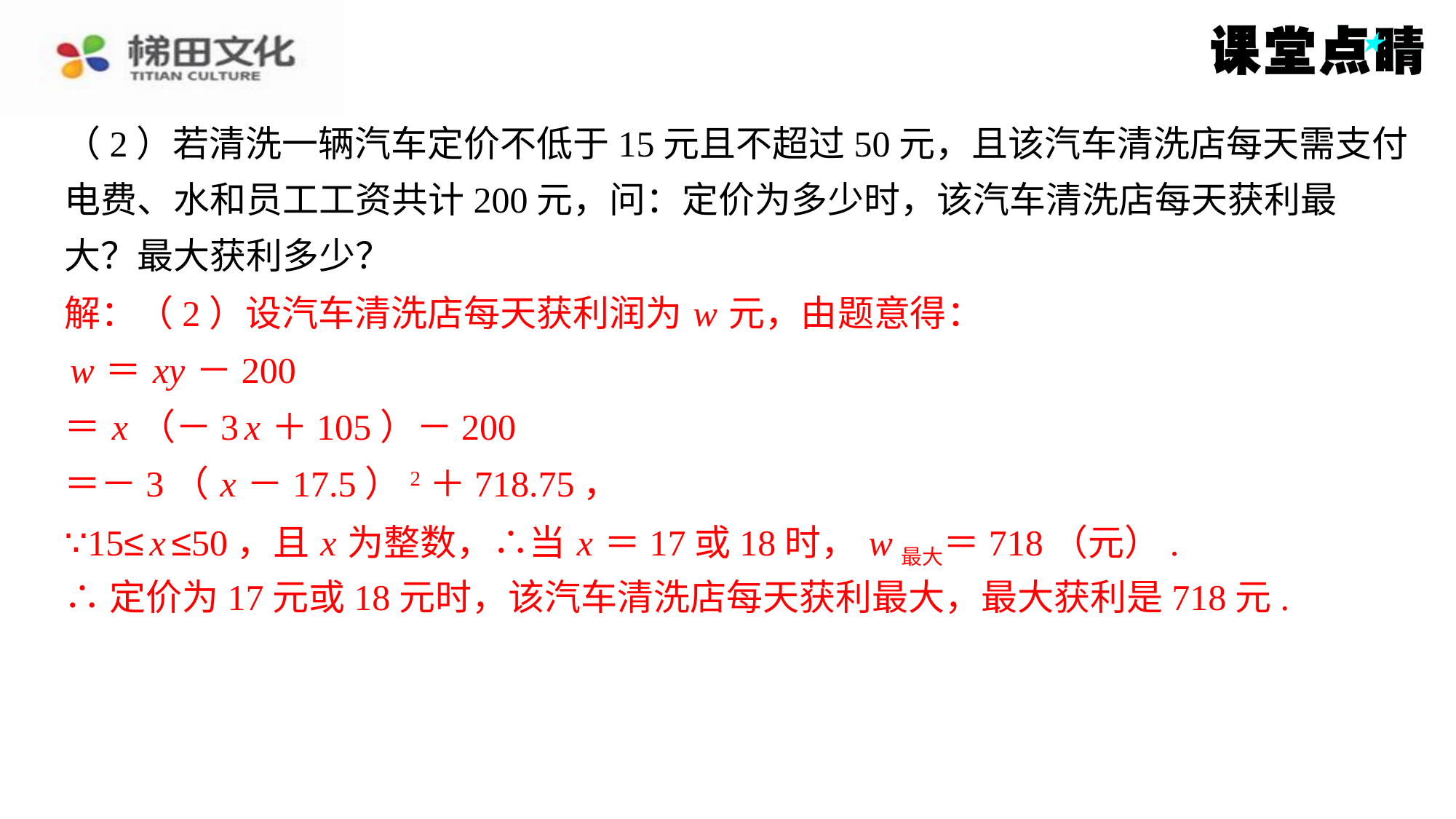

（2）若清洗一辆汽车定价不低于15元且不超过50元，且该汽车清洗店每天需支付
电费、水和员工工资共计200元，问：定价为多少时，该汽车清洗店每天获利最
大？最大获利多少？
解：（2）设汽车清洗店每天获利润为 w 元，由题意得：
 w ＝ xy －200
＝ x （－3 x ＋105）－200
＝－3（ x －17.5）2＋718.75，
∵15≤ x ≤50，且 x 为整数，∴当 x ＝17或18时， w最大＝718（元）.
∴定价为17元或18元时，该汽车清洗店每天获利最大，最大获利是718元.
解：（2）设汽车清洗店每天获利润为 w 元，由题意得：
w ＝ xy －200
＝ x （－3 x ＋105）－200
＝－3（ x －17.5）2＋718.75，
∵15≤ x ≤50，且 x 为整数，∴当 x ＝17或18时， w最大＝718（元）.
∴定价为17元或18元时，该汽车清洗店每天获利最大，最大获利是718元.